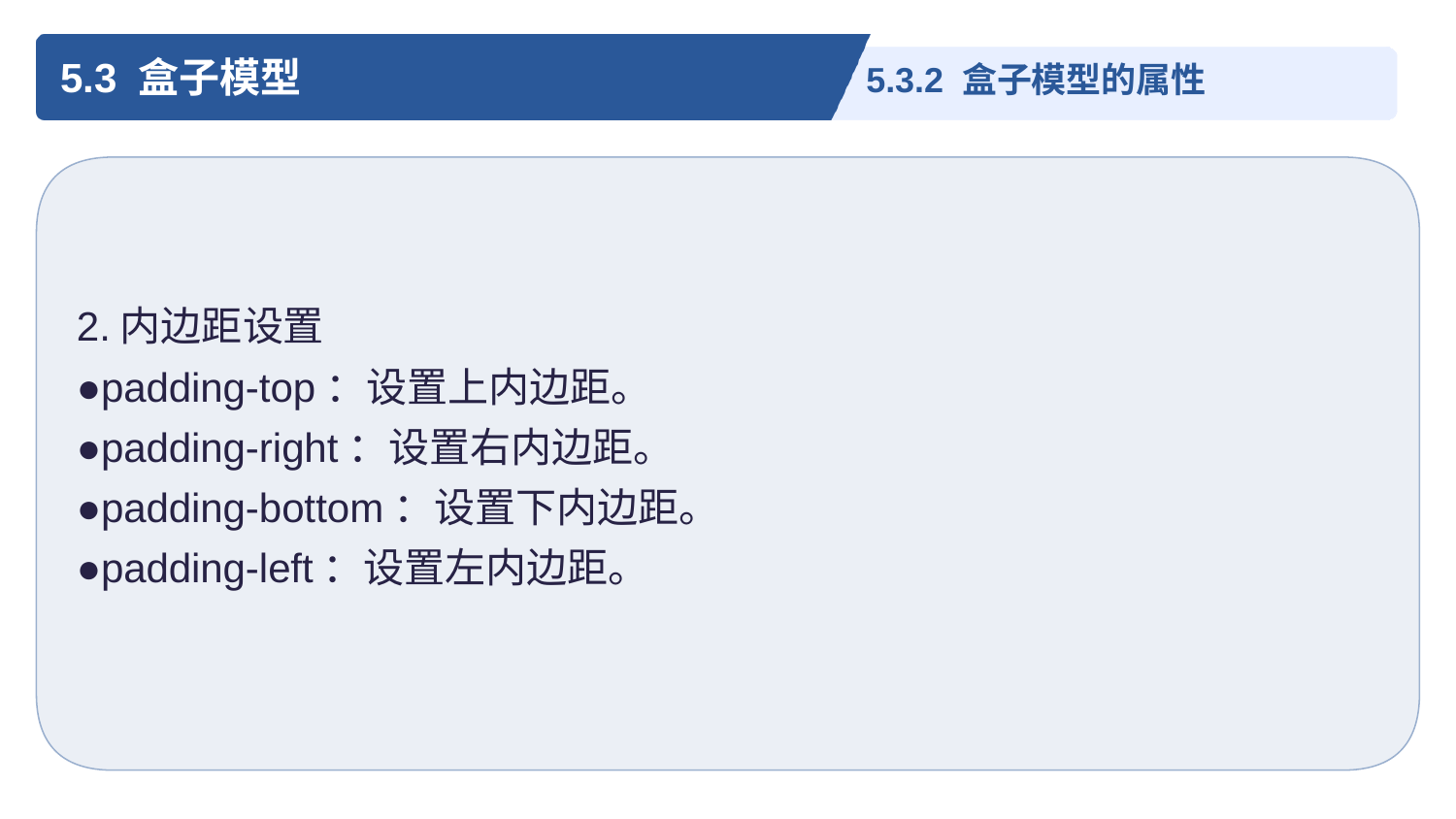

5.3 盒子模型
5.3.2 盒子模型的属性

2.内边距设置
●padding-top：设置上内边距。
●padding-right：设置右内边距。
●padding-bottom：设置下内边距。
●padding-left：设置左内边距。